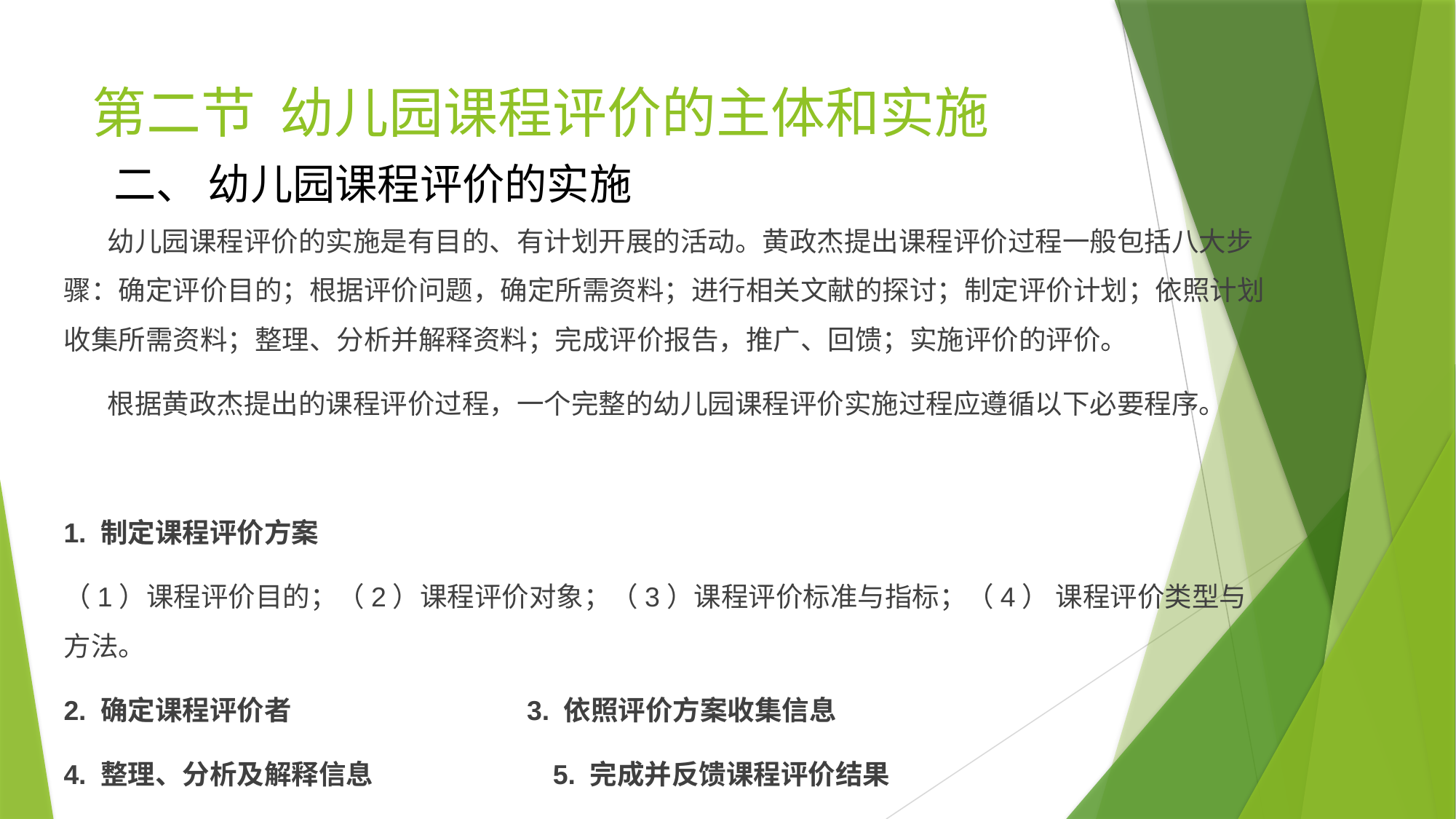

# 第二节  幼儿园课程评价的主体和实施
二、 幼儿园课程评价的实施
      幼儿园课程评价的实施是有目的、有计划开展的活动。黄政杰提出课程评价过程一般包括八大步骤：确定评价目的；根据评价问题，确定所需资料；进行相关文献的探讨；制定评价计划；依照计划收集所需资料；整理、分析并解释资料；完成评价报告，推广、回馈；实施评价的评价。
      根据黄政杰提出的课程评价过程，一个完整的幼儿园课程评价实施过程应遵循以下必要程序。

1. 制定课程评价方案
（1）课程评价目的；（2）课程评价对象；（3）课程评价标准与指标；（4） 课程评价类型与方法。
2. 确定课程评价者                                     3. 依照评价方案收集信息
4. 整理、分析及解释信息                            5. 完成并反馈课程评价结果
6. 对课程评价的再评价